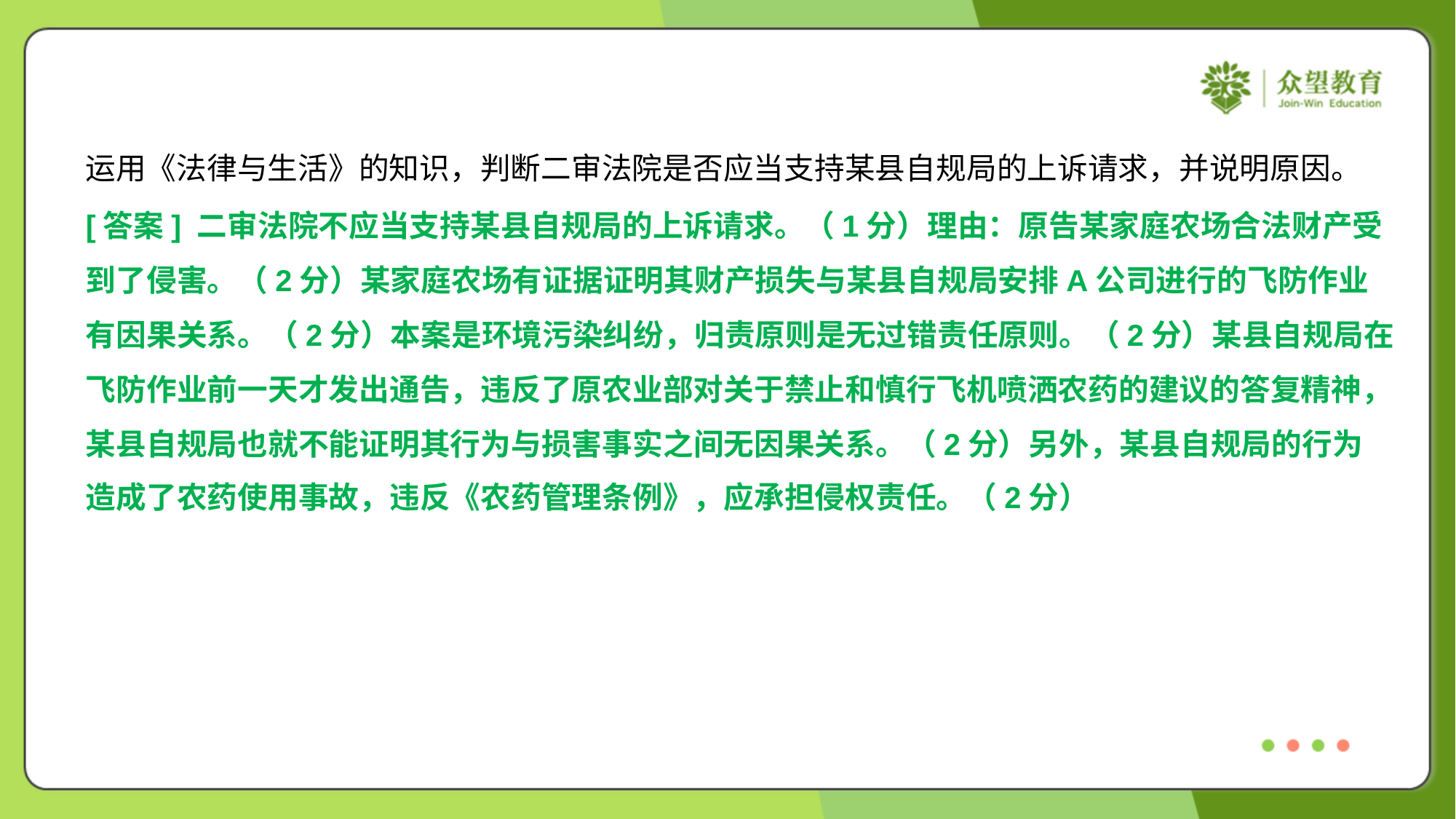

运用《法律与生活》的知识，判断二审法院是否应当支持某县自规局的上诉请求，并说明原因。
[答案] 二审法院不应当支持某县自规局的上诉请求。（1分）理由：原告某家庭农场合法财产受
到了侵害。（2分）某家庭农场有证据证明其财产损失与某县自规局安排A公司进行的飞防作业
有因果关系。（2分）本案是环境污染纠纷，归责原则是无过错责任原则。（2分）某县自规局在
飞防作业前一天才发出通告，违反了原农业部对关于禁止和慎行飞机喷洒农药的建议的答复精神，
某县自规局也就不能证明其行为与损害事实之间无因果关系。（2分）另外，某县自规局的行为
造成了农药使用事故，违反《农药管理条例》，应承担侵权责任。（2分）